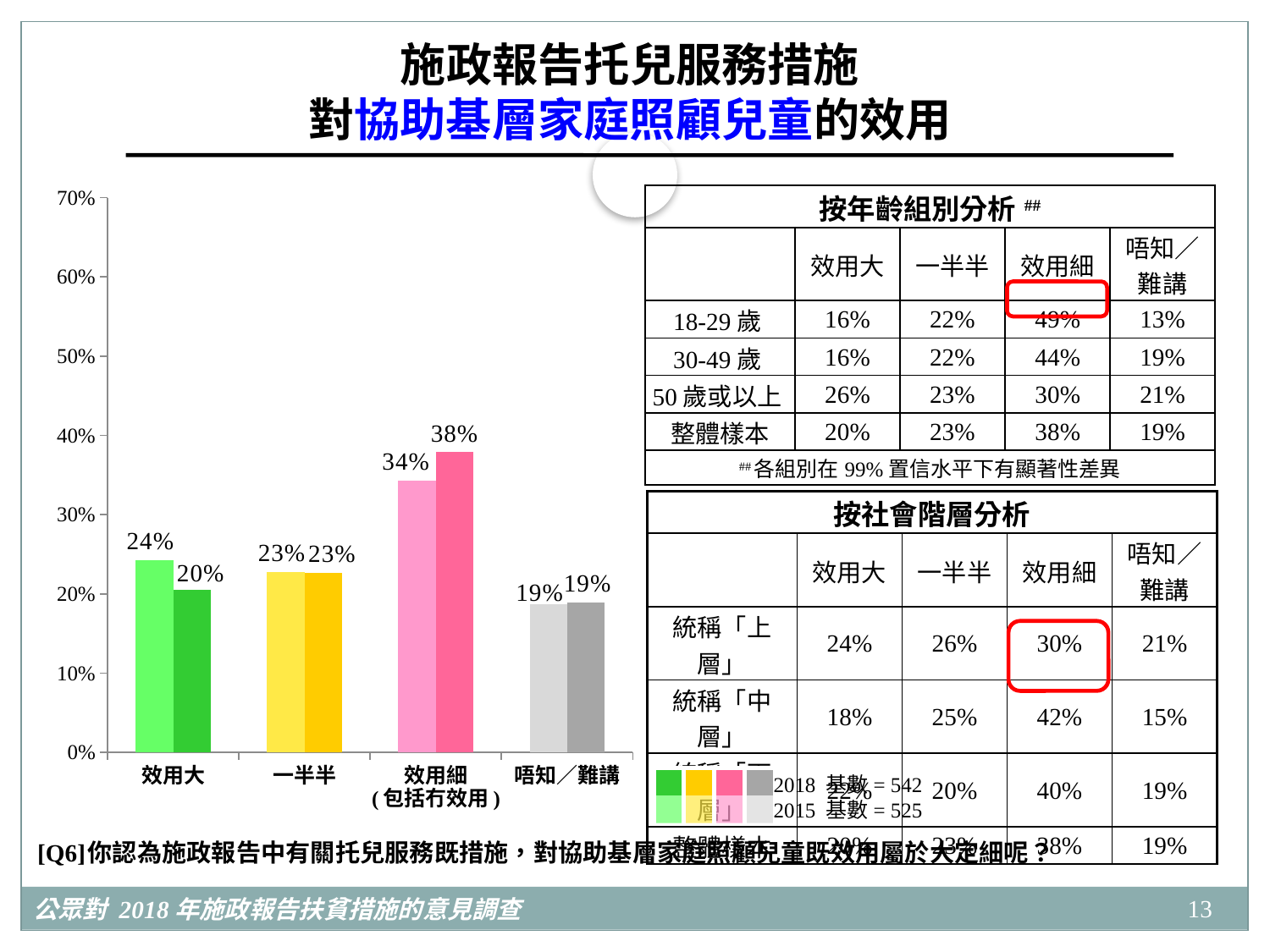

施政報告托兒服務措施
對協助基層家庭照顧兒童的效用

### Chart

| Category |  |  |
|---|---|---|
| 效用大 | 0.2421464360659865 | 0.20476183227056213 |
| 一半半 | 0.2277764285566035 | 0.22678062436296303 |
| 效用細
(包括冇效用) | 0.34277941245152455 | 0.3790455028376421 |
| 唔知／難講 | 0.18729772292588545 | 0.18941204052883273 |
| 按年齡組別分析## |  |  |  |  |
| --- | --- | --- | --- | --- |
|  | 效用大 | 一半半 | 效用細 | 唔知／ 難講 |
| 18-29歲 | 16% | 22% | 49% | 13% |
| 30-49歲 | 16% | 22% | 44% | 19% |
| 50歲或以上 | 26% | 23% | 30% | 21% |
| 整體樣本 | 20% | 23% | 38% | 19% |
| ##各組別在99%置信水平下有顯著性差異 |  |  |  |  |

| 按社會階層分析 |  |  |  |  |
| --- | --- | --- | --- | --- |
|  | 效用大 | 一半半 | 效用細 | 唔知／ 難講 |
| 統稱「上層」 | 24% | 26% | 30% | 21% |
| 統稱「中層」 | 18% | 25% | 42% | 15% |
| 統稱「下層」 | 22% | 20% | 40% | 19% |
| 整體樣本 | 20% | 23% | 38% | 19% |

2018 基數= 542
2015 基數= 525
|  |  |  |  |
| --- | --- | --- | --- |
|  |  |  |  |
[Q6]	你認為施政報告中有關托兒服務既措施，對協助基層家庭照顧兒童既效用屬於大定細呢？